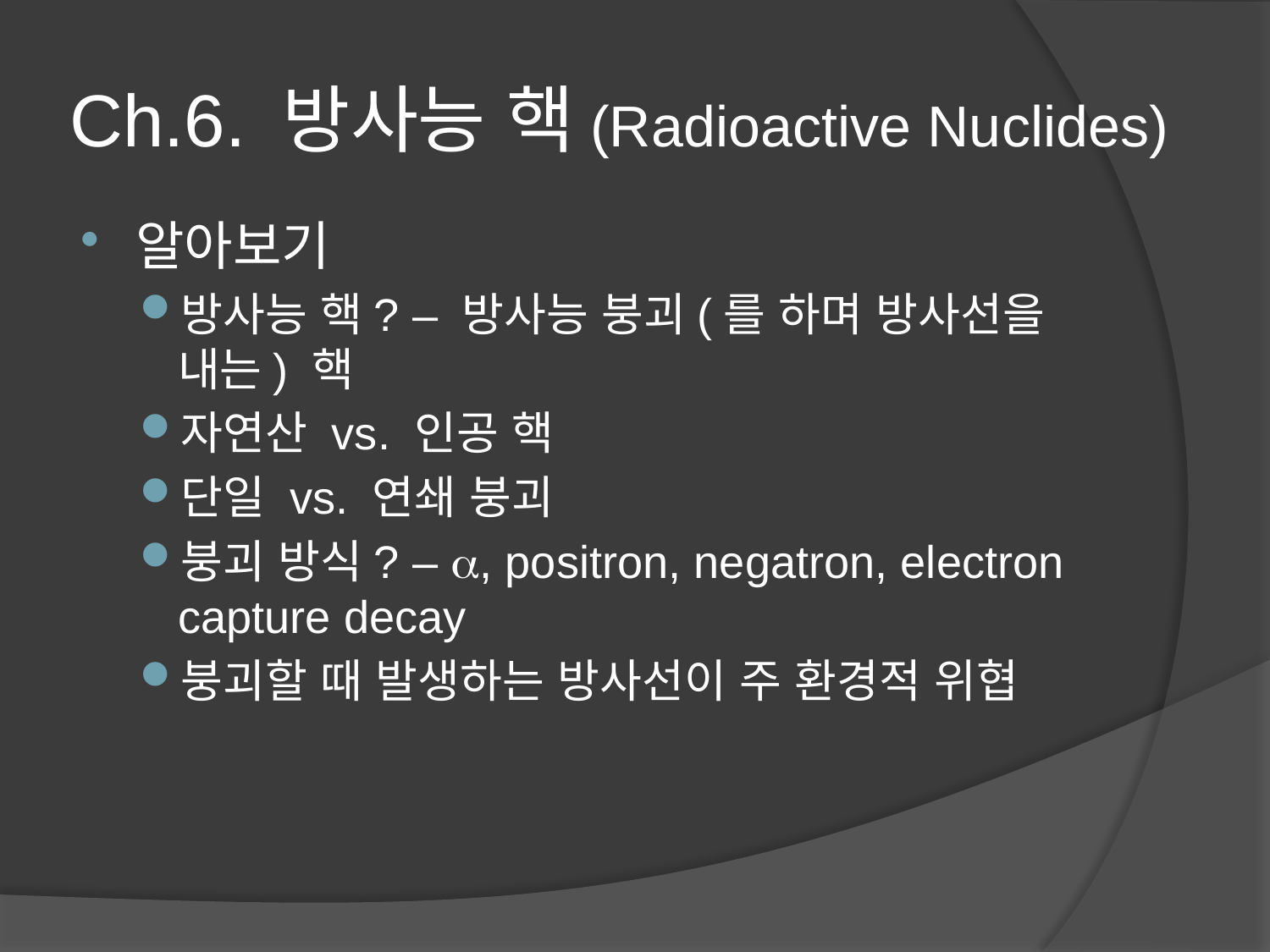

# Ch.6. 방사능 핵(Radioactive Nuclides)
알아보기
방사능 핵? – 방사능 붕괴(를 하며 방사선을 내는) 핵
자연산 vs. 인공 핵
단일 vs. 연쇄 붕괴
붕괴 방식? – α, positron, negatron, electron capture decay
붕괴할 때 발생하는 방사선이 주 환경적 위협